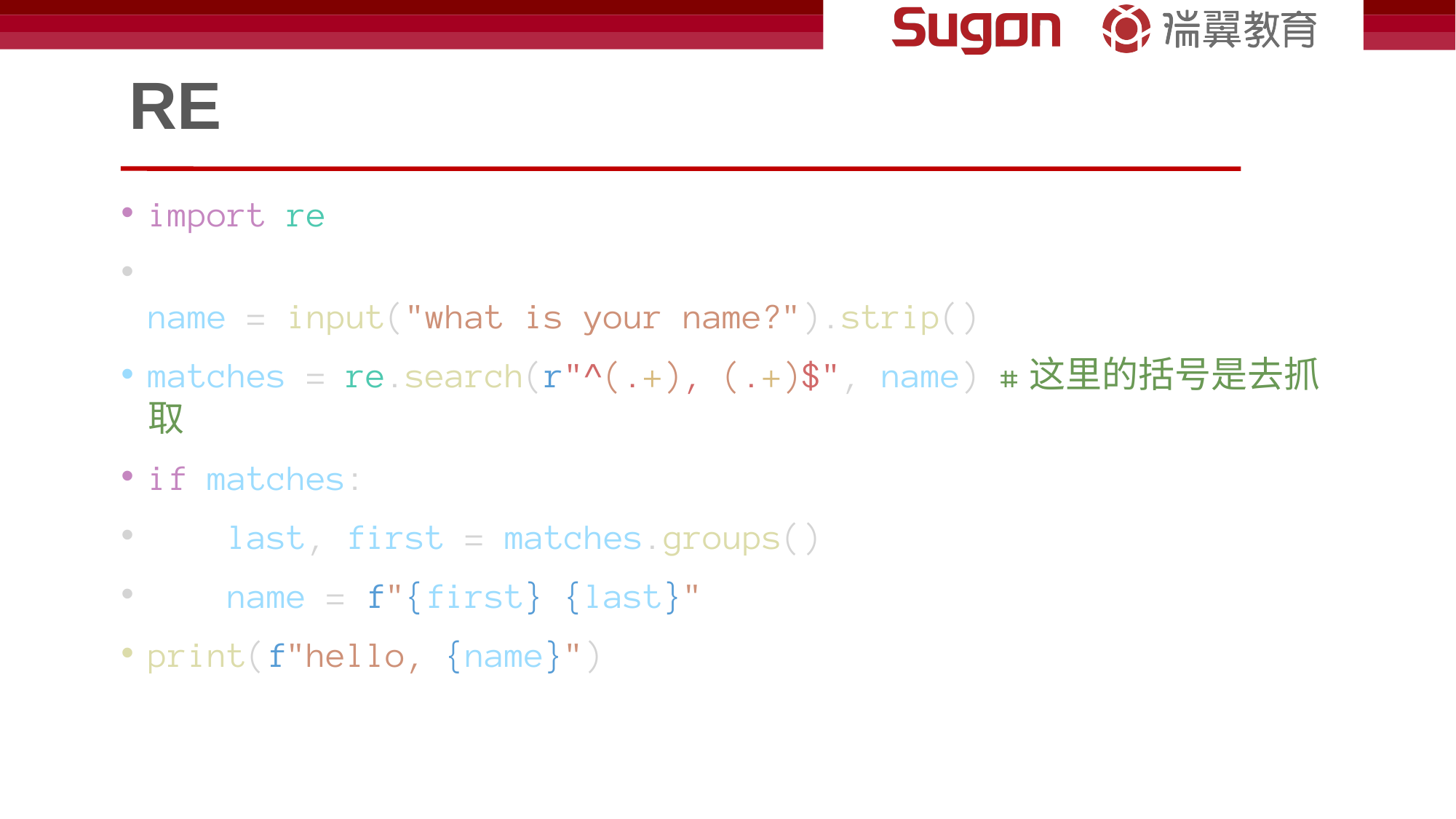

# RE
import re
name = input("what is your name?").strip()
matches = re.search(r"^(.+), (.+)$", name) #这里的括号是去抓取
if matches:
    last, first = matches.groups()
    name = f"{first} {last}"
print(f"hello, {name}")